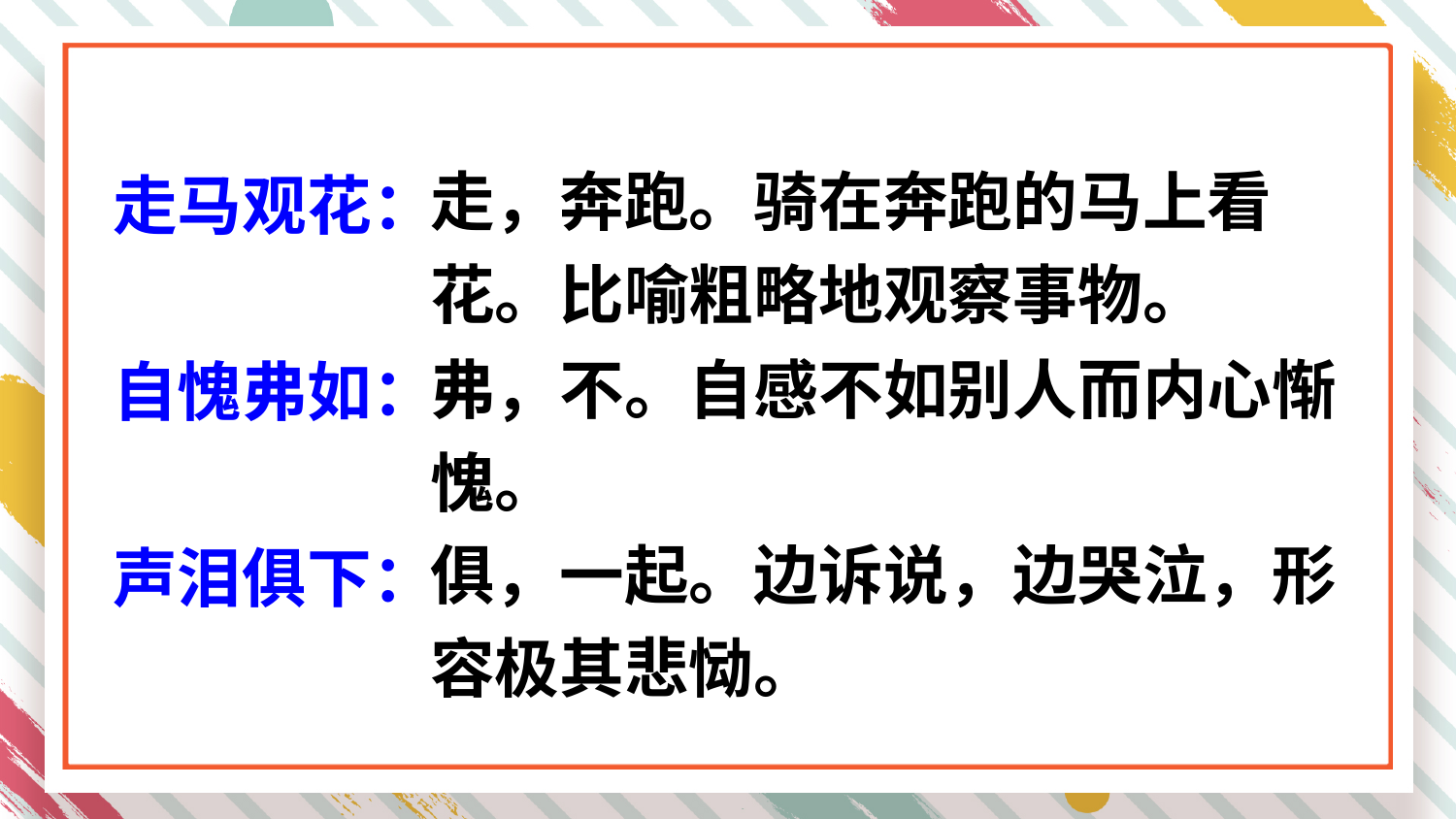

走，奔跑。骑在奔跑的马上看花。比喻粗略地观察事物。
走马观花：

自愧弗如：

声泪俱下：
弗，不。自感不如别人而内心惭愧。
俱，一起。边诉说，边哭泣，形容极其悲恸。